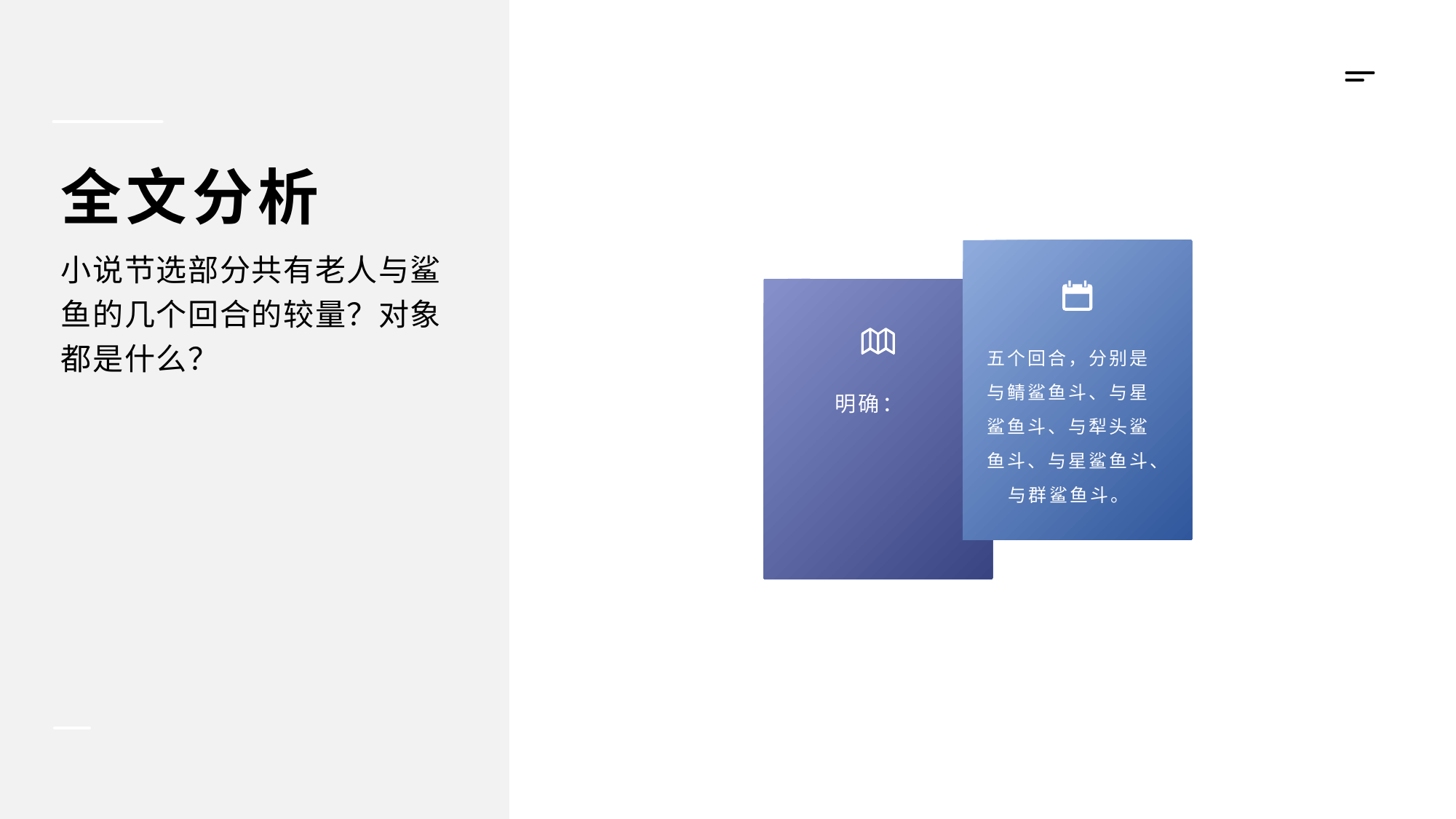

全文分析

小说节选部分共有老人与鲨鱼的几个回合的较量？对象都是什么？

五个回合，分别是与鲭鲨鱼斗、与星鲨鱼斗、与犁头鲨鱼斗、与星鲨鱼斗、与群鲨鱼斗。
明确：